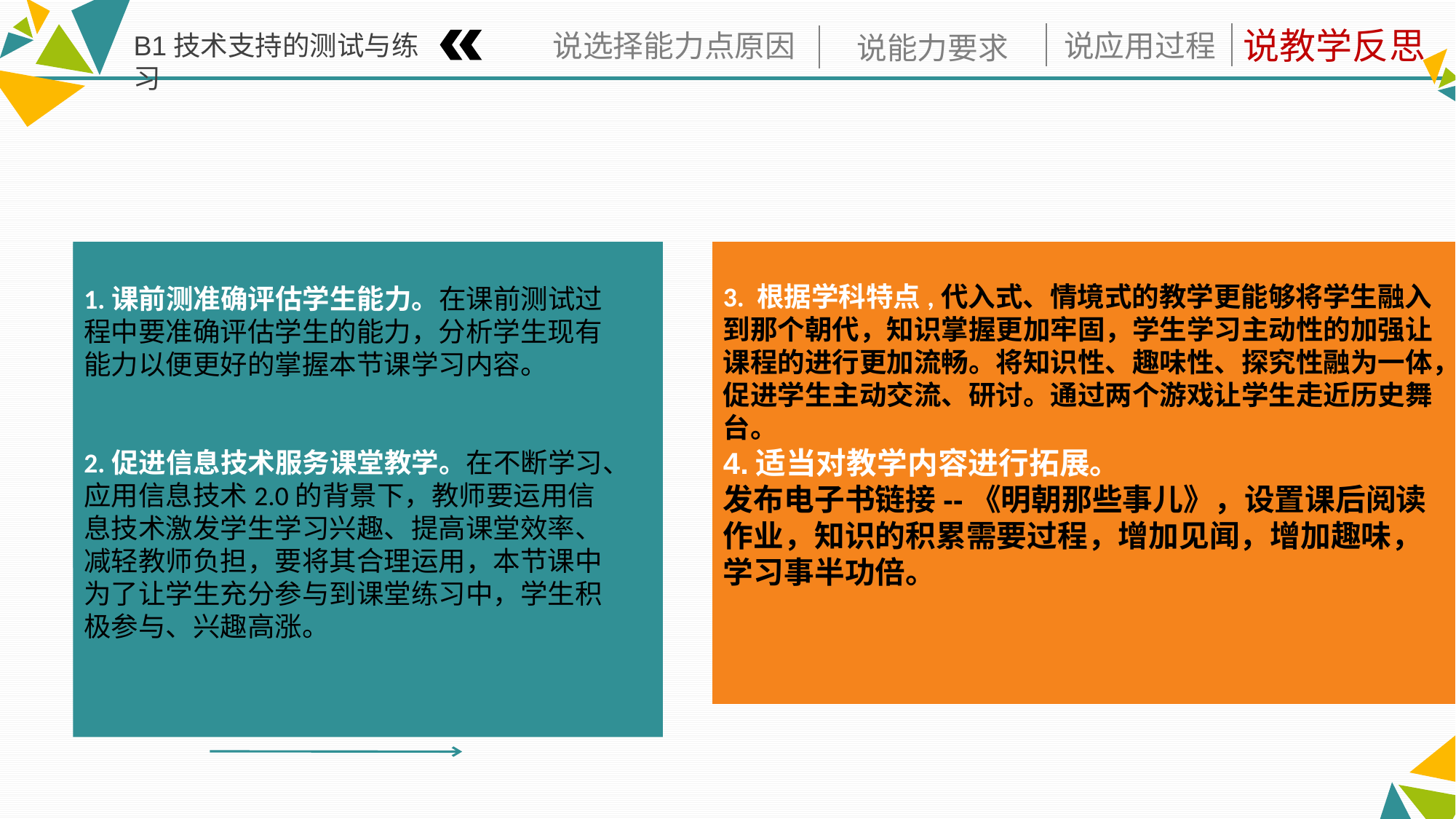

B1技术支持的测试与练习

1.课前测准确评估学生能力。在课前测试过程中要准确评估学生的能力，分析学生现有能力以便更好的掌握本节课学习内容。

2.促进信息技术服务课堂教学。在不断学习、应用信息技术2.0的背景下，教师要运用信息技术激发学生学习兴趣、提高课堂效率、减轻教师负担，要将其合理运用，本节课中为了让学生充分参与到课堂练习中，学生积极参与、兴趣高涨。

3. 根据学科特点,代入式、情境式的教学更能够将学生融入到那个朝代，知识掌握更加牢固，学生学习主动性的加强让课程的进行更加流畅。将知识性、趣味性、探究性融为一体，促进学生主动交流、研讨。通过两个游戏让学生走近历史舞台。
4.适当对教学内容进行拓展。
发布电子书链接--《明朝那些事儿》，设置课后阅读作业，知识的积累需要过程，增加见闻，增加趣味，学习事半功倍。